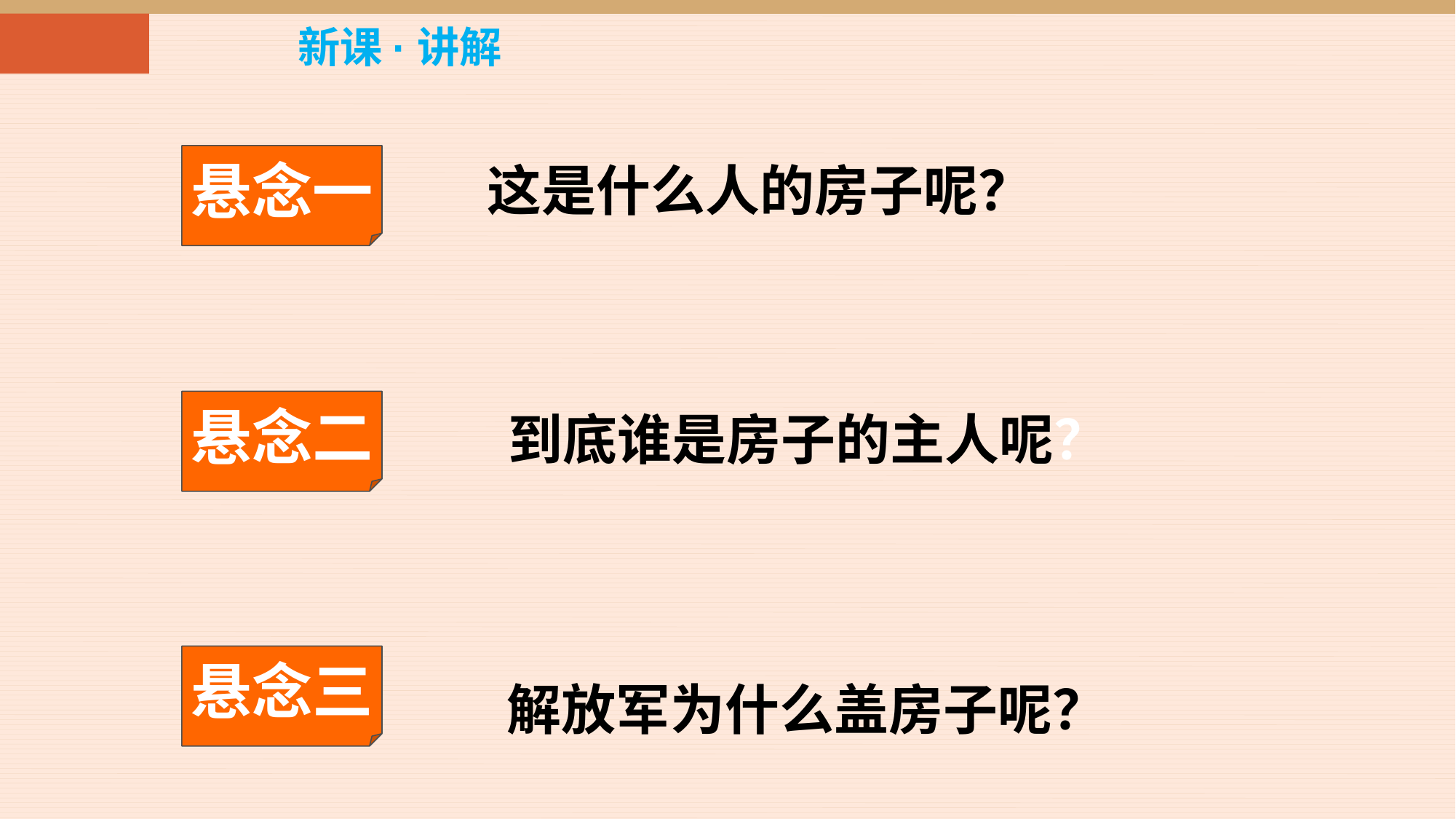

新课·讲解
悬念一
这是什么人的房子呢？

悬念二
到底谁是房子的主人呢？

悬念三
解放军为什么盖房子呢？